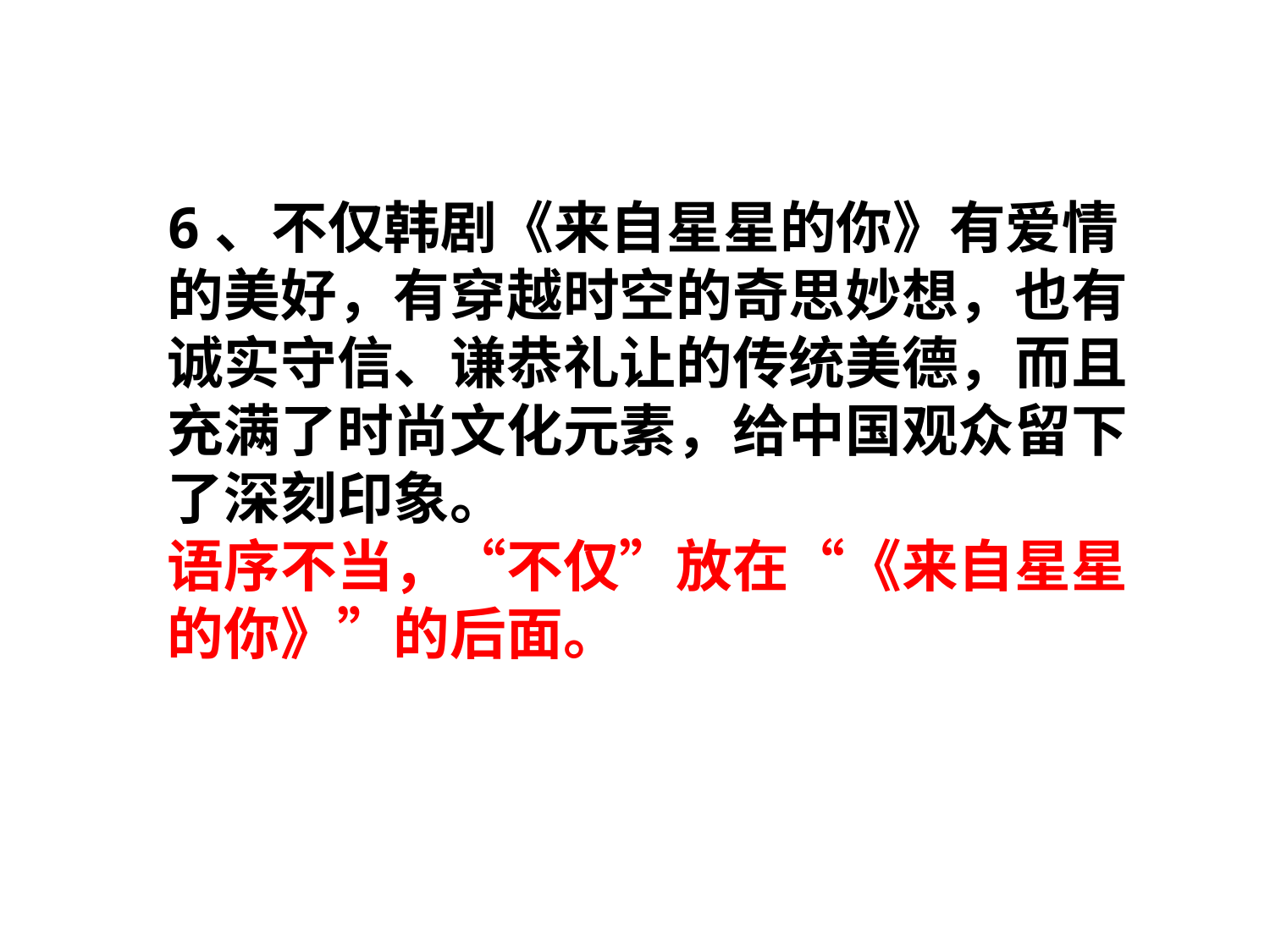

6、不仅韩剧《来自星星的你》有爱情的美好，有穿越时空的奇思妙想，也有诚实守信、谦恭礼让的传统美德，而且充满了时尚文化元素，给中国观众留下了深刻印象。
语序不当，“不仅”放在“《来自星星的你》”的后面。